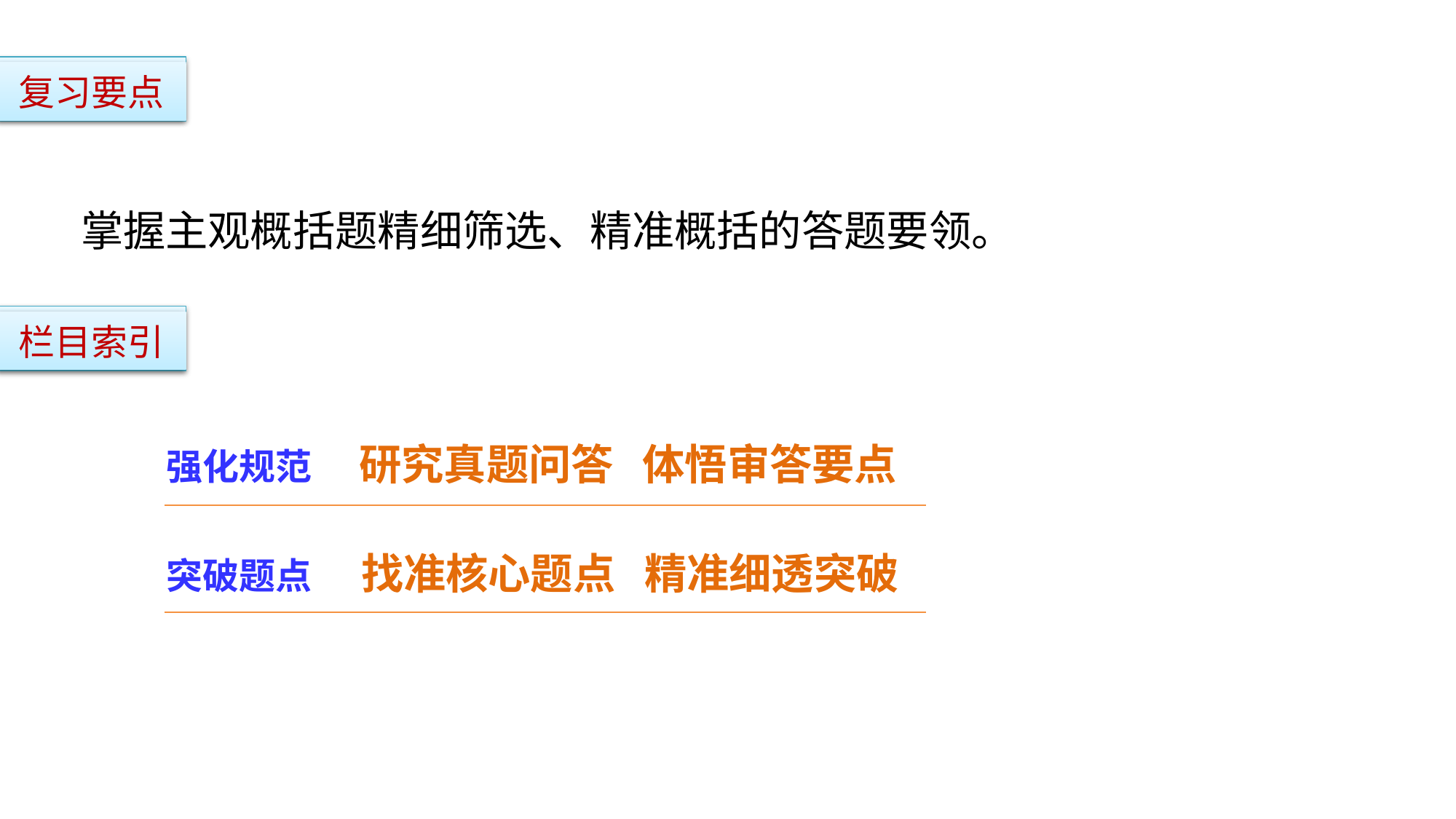

复习要点
掌握主观概括题精细筛选、精准概括的答题要领。

栏目索引
强化规范     研究真题问答   体悟审答要点
突破题点      找准核心题点   精准细透突破